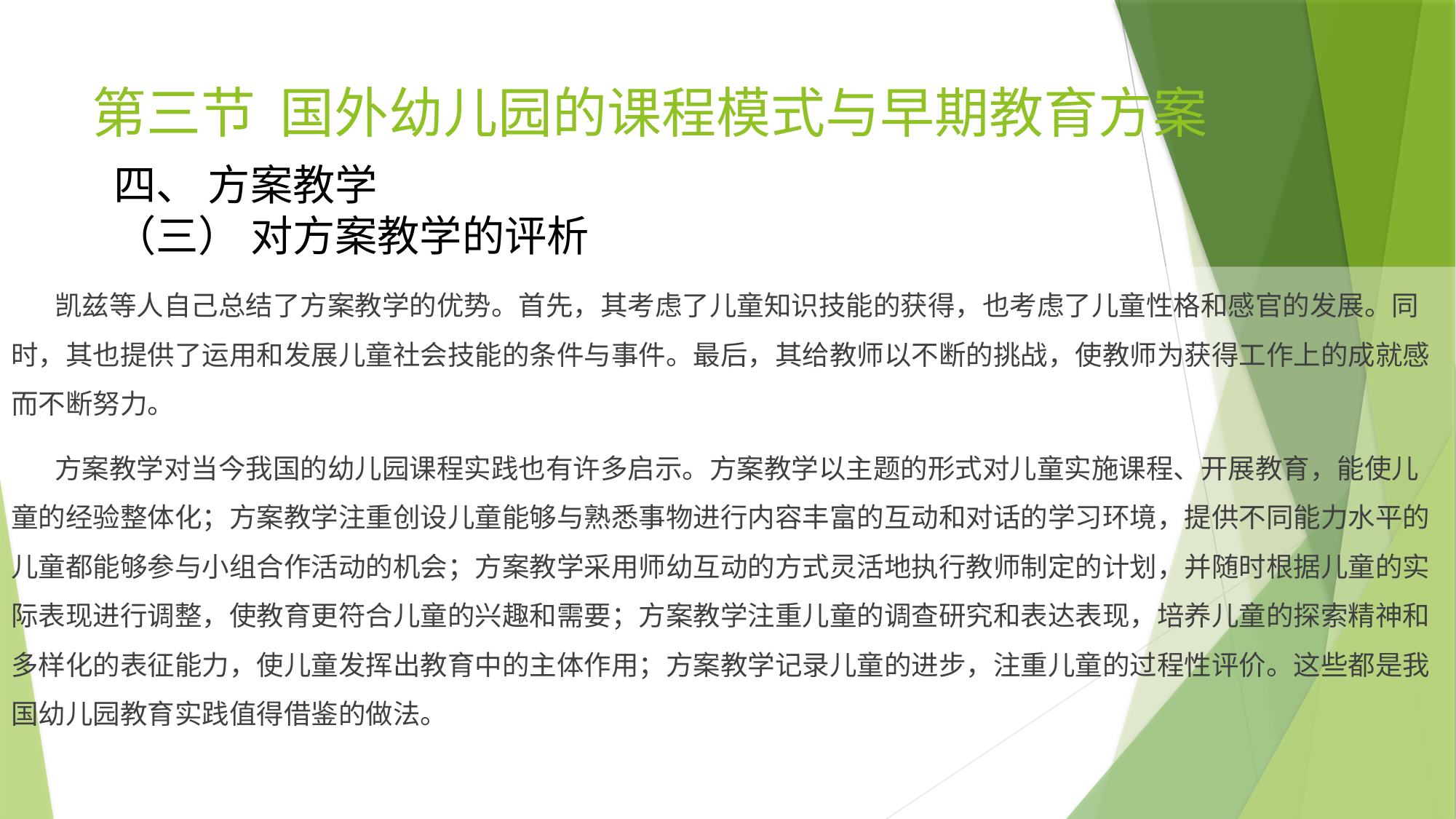

# 第三节  国外幼儿园的课程模式与早期教育方案
四、 方案教学
（三） 对方案教学的评析
      凯兹等人自己总结了方案教学的优势。首先，其考虑了儿童知识技能的获得，也考虑了儿童性格和感官的发展。同时，其也提供了运用和发展儿童社会技能的条件与事件。最后，其给教师以不断的挑战，使教师为获得工作上的成就感而不断努力。
      方案教学对当今我国的幼儿园课程实践也有许多启示。方案教学以主题的形式对儿童实施课程、开展教育，能使儿童的经验整体化；方案教学注重创设儿童能够与熟悉事物进行内容丰富的互动和对话的学习环境，提供不同能力水平的儿童都能够参与小组合作活动的机会；方案教学采用师幼互动的方式灵活地执行教师制定的计划，并随时根据儿童的实际表现进行调整，使教育更符合儿童的兴趣和需要；方案教学注重儿童的调查研究和表达表现，培养儿童的探索精神和多样化的表征能力，使儿童发挥出教育中的主体作用；方案教学记录儿童的进步，注重儿童的过程性评价。这些都是我国幼儿园教育实践值得借鉴的做法。